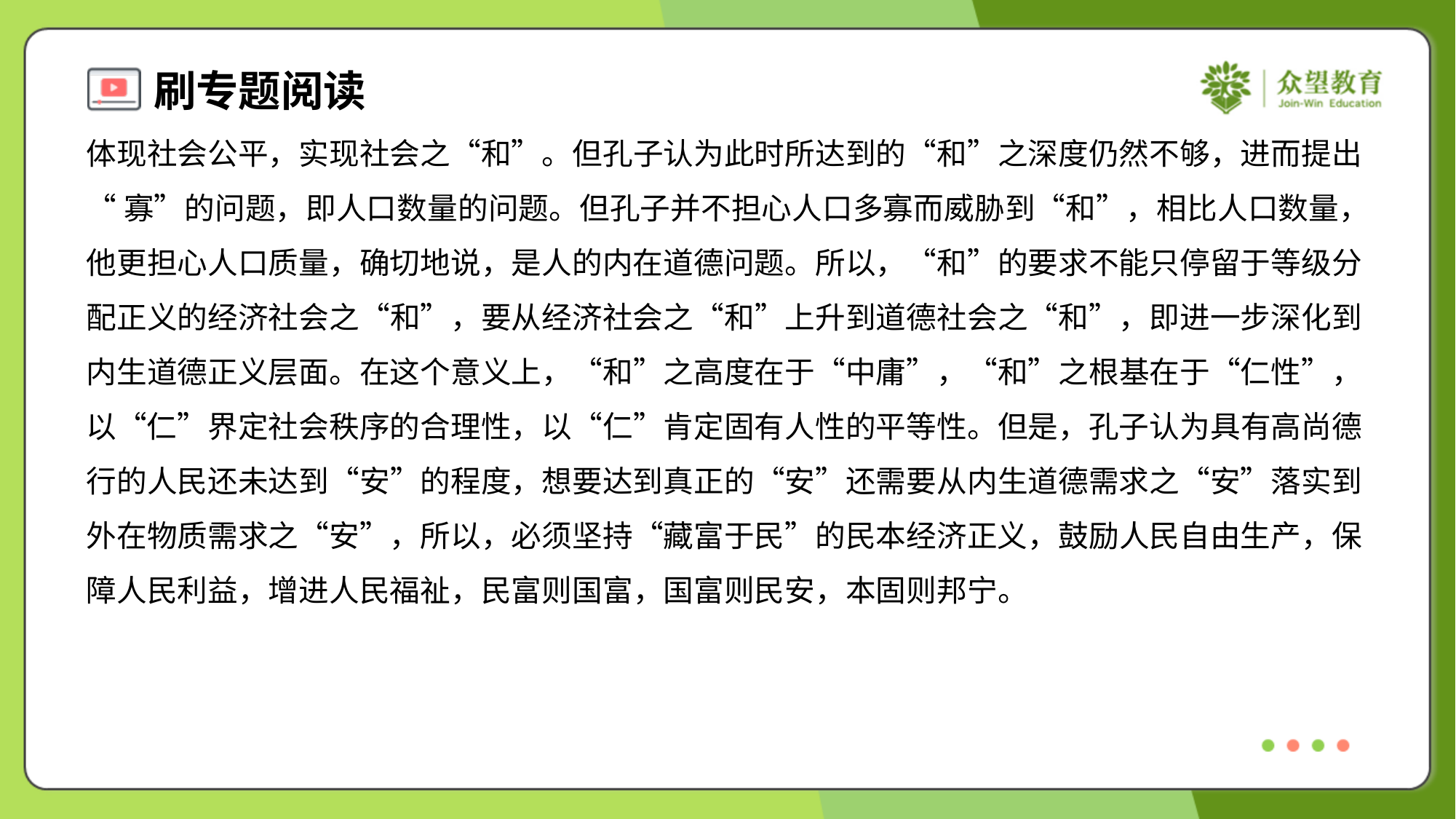

体现社会公平，实现社会之“和”。但孔子认为此时所达到的“和”之深度仍然不够，进而提出
“寡”的问题，即人口数量的问题。但孔子并不担心人口多寡而威胁到“和”，相比人口数量，
他更担心人口质量，确切地说，是人的内在道德问题。所以，“和”的要求不能只停留于等级分
配正义的经济社会之“和”，要从经济社会之“和”上升到道德社会之“和”，即进一步深化到
内生道德正义层面。在这个意义上，“和”之高度在于“中庸”，“和”之根基在于“仁性”，
以“仁”界定社会秩序的合理性，以“仁”肯定固有人性的平等性。但是，孔子认为具有高尚德
行的人民还未达到“安”的程度，想要达到真正的“安”还需要从内生道德需求之“安”落实到
外在物质需求之“安”，所以，必须坚持“藏富于民”的民本经济正义，鼓励人民自由生产，保
障人民利益，增进人民福祉，民富则国富，国富则民安，本固则邦宁。